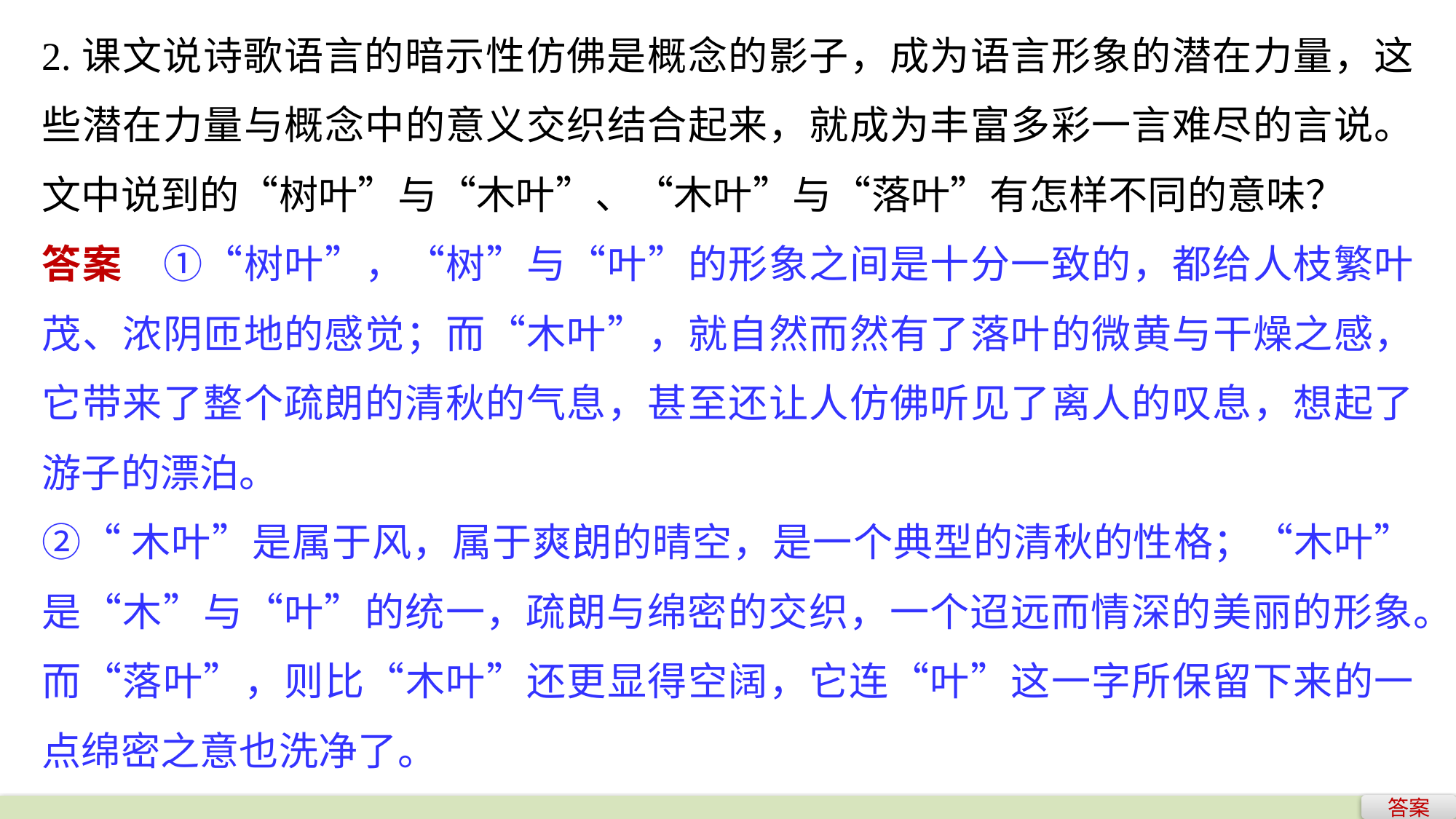

2.课文说诗歌语言的暗示性仿佛是概念的影子，成为语言形象的潜在力量，这些潜在力量与概念中的意义交织结合起来，就成为丰富多彩一言难尽的言说。文中说到的“树叶”与“木叶”、“木叶”与“落叶”有怎样不同的意味？
答案　①“树叶”，“树”与“叶”的形象之间是十分一致的，都给人枝繁叶茂、浓阴匝地的感觉；而“木叶”，就自然而然有了落叶的微黄与干燥之感，它带来了整个疏朗的清秋的气息，甚至还让人仿佛听见了离人的叹息，想起了游子的漂泊。
②“木叶”是属于风，属于爽朗的晴空，是一个典型的清秋的性格；“木叶”是“木”与“叶”的统一，疏朗与绵密的交织，一个迢远而情深的美丽的形象。而“落叶”，则比“木叶”还更显得空阔，它连“叶”这一字所保留下来的一点绵密之意也洗净了。
答案